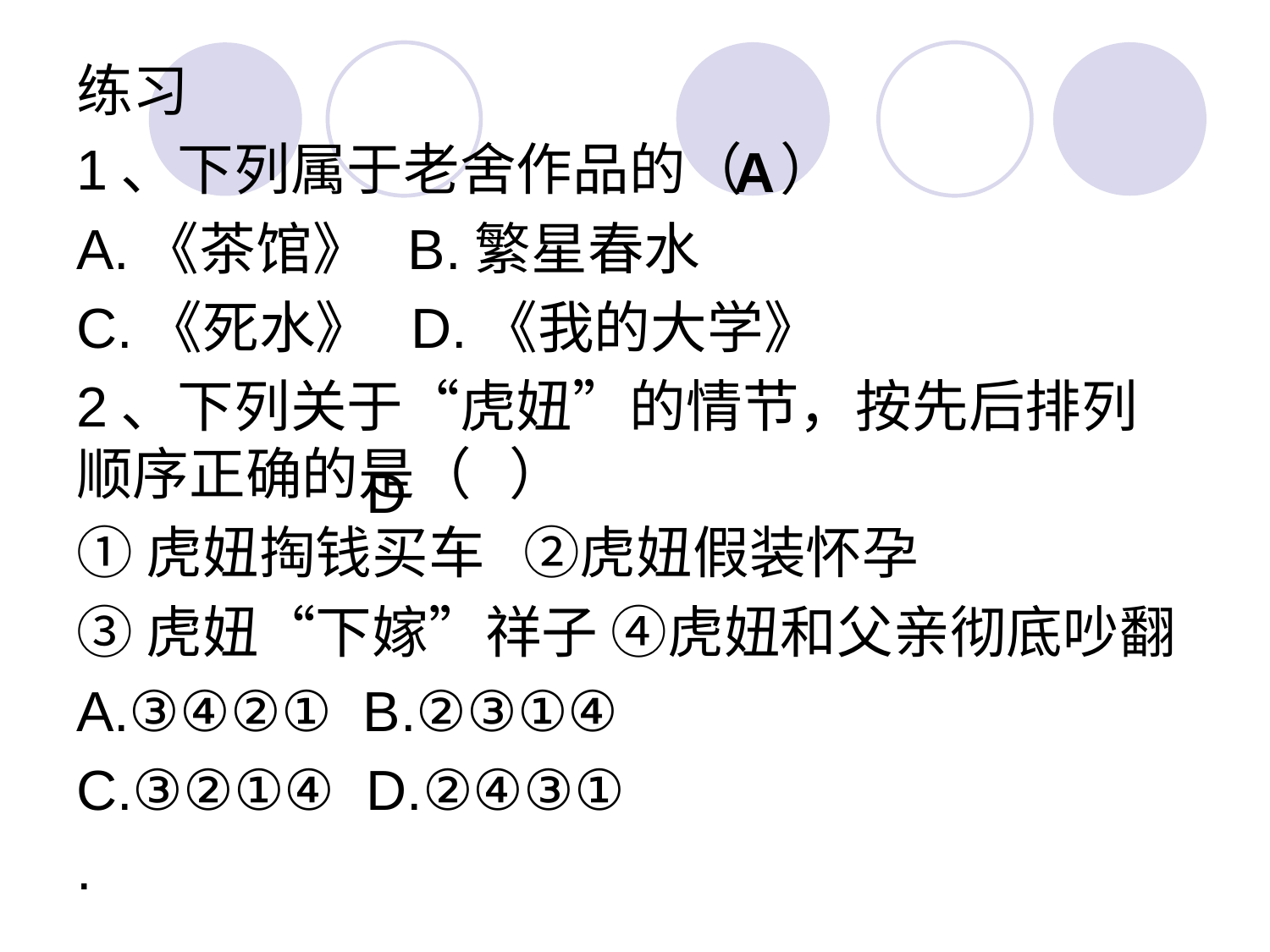

练习
1、下列属于老舍作品的（   ）
A.《茶馆》  B.繁星春水
C.《死水》  D.《我的大学》
2、下列关于“虎妞”的情节，按先后排列顺序正确的是（   ）
①虎妞掏钱买车   ②虎妞假装怀孕
③虎妞“下嫁”祥子 ④虎妞和父亲彻底吵翻
A.③④②①  B.②③①④
C.③②①④  D.②④③①
.
A
D